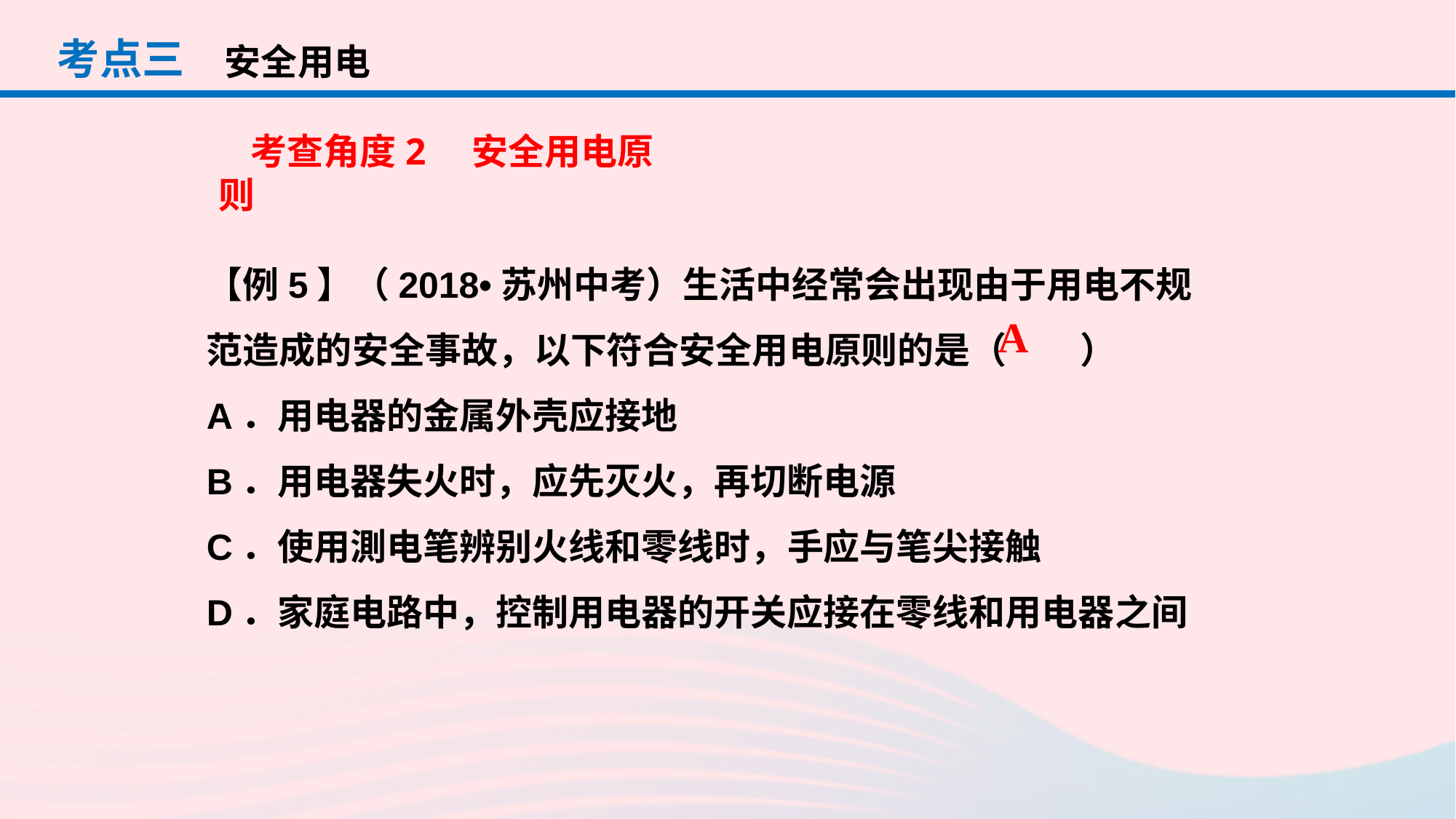

考点三
安全用电
考查角度2　安全用电原则
【例5】（2018•苏州中考）生活中经常会出现由于用电不规范造成的安全事故，以下符合安全用电原则的是（　　）
A．用电器的金属外壳应接地
B．用电器失火时，应先灭火，再切断电源
C．使用測电笔辨别火线和零线时，手应与笔尖接触
D．家庭电路中，控制用电器的开关应接在零线和用电器之间

A